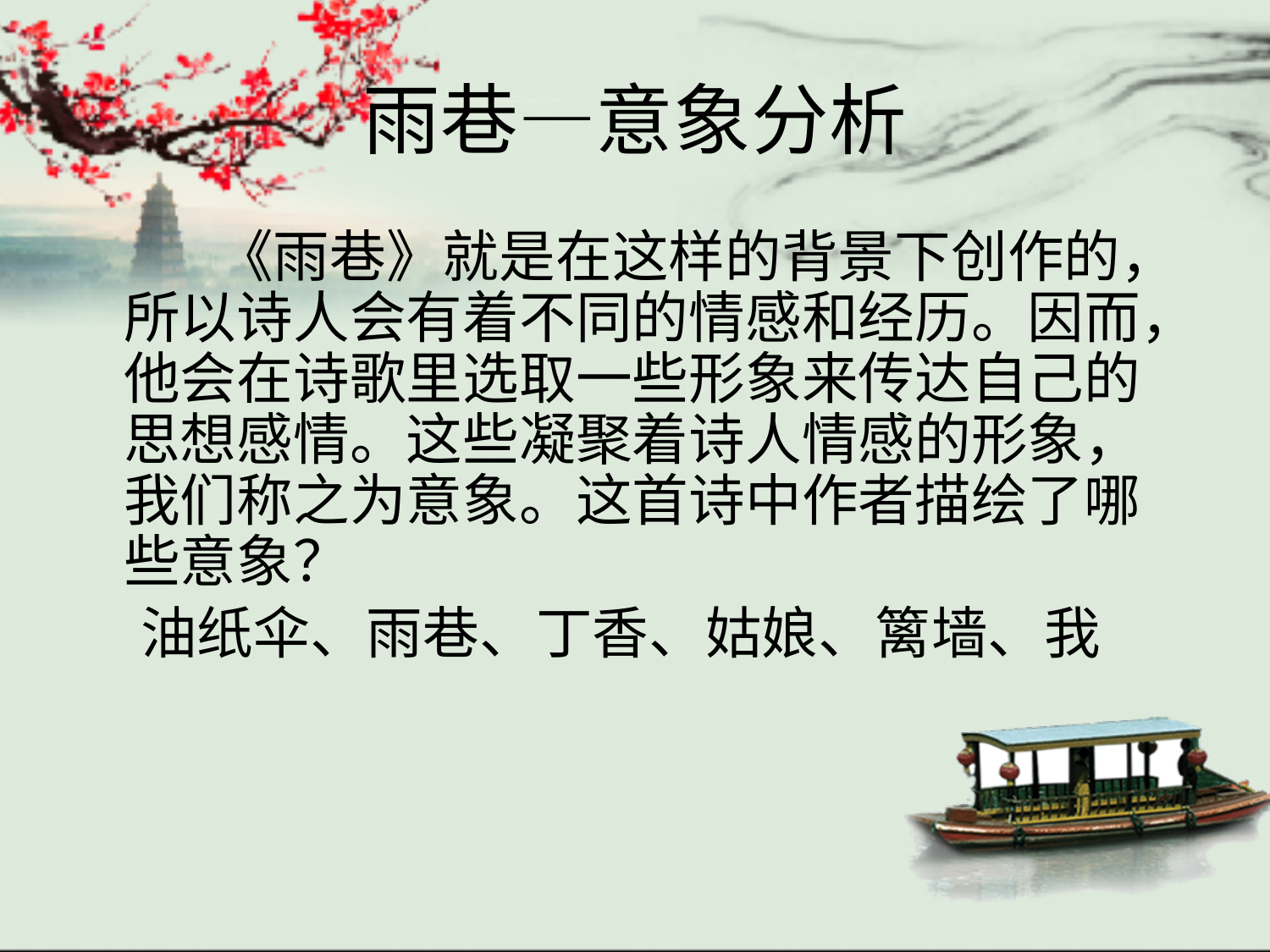

雨巷—意象分析
          《雨巷》就是在这样的背景下创作的，所以诗人会有着不同的情感和经历。因而，他会在诗歌里选取一些形象来传达自己的思想感情。这些凝聚着诗人情感的形象，我们称之为意象。这首诗中作者描绘了哪些意象？
    油纸伞、雨巷、丁香、姑娘、篱墙、我